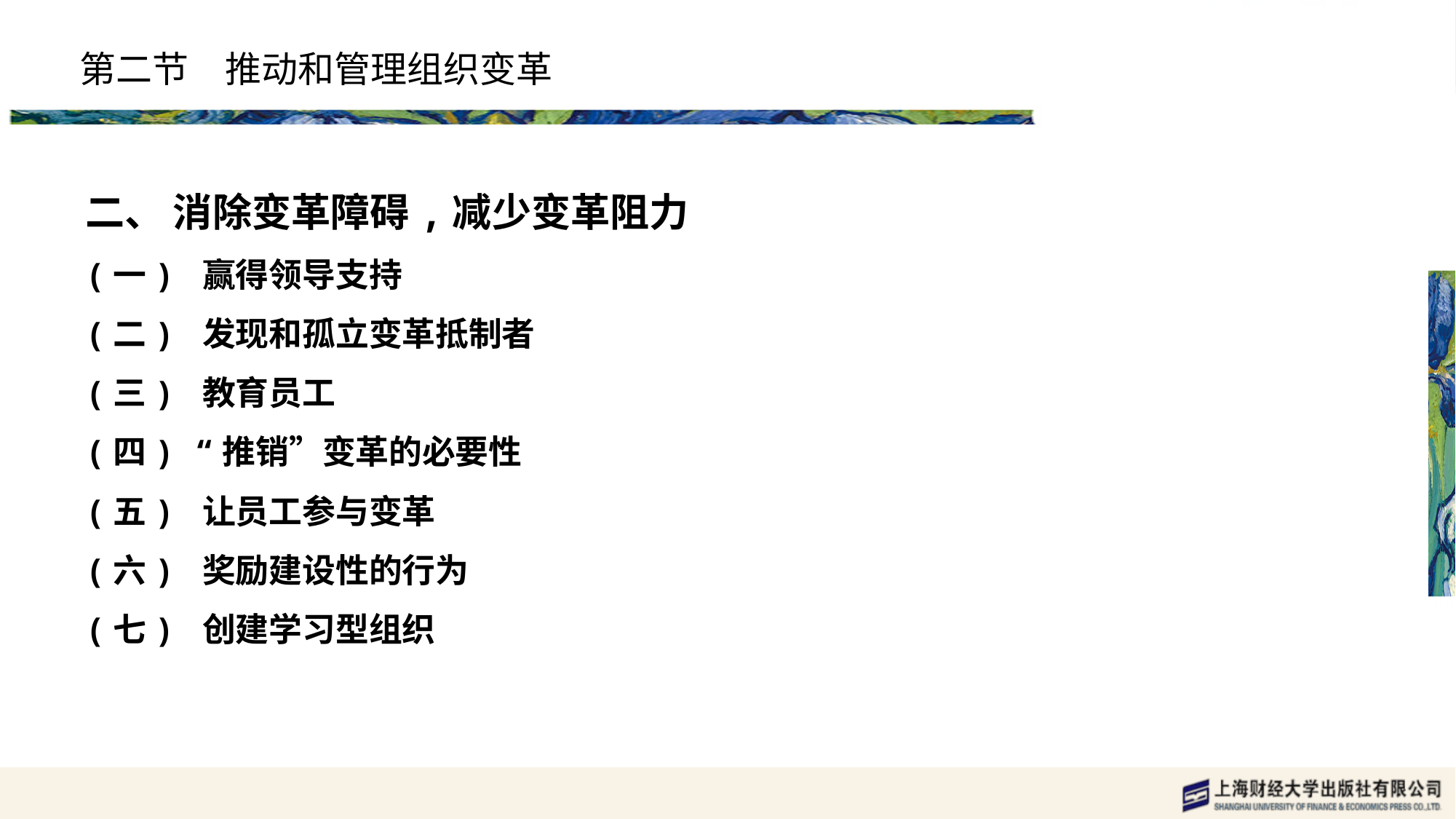

# 第二节　推动和管理组织变革
二、 消除变革障碍,减少变革阻力
(一) 赢得领导支持
(二) 发现和孤立变革抵制者
(三) 教育员工
(四) “推销”变革的必要性
(五) 让员工参与变革
(六) 奖励建设性的行为
(七) 创建学习型组织